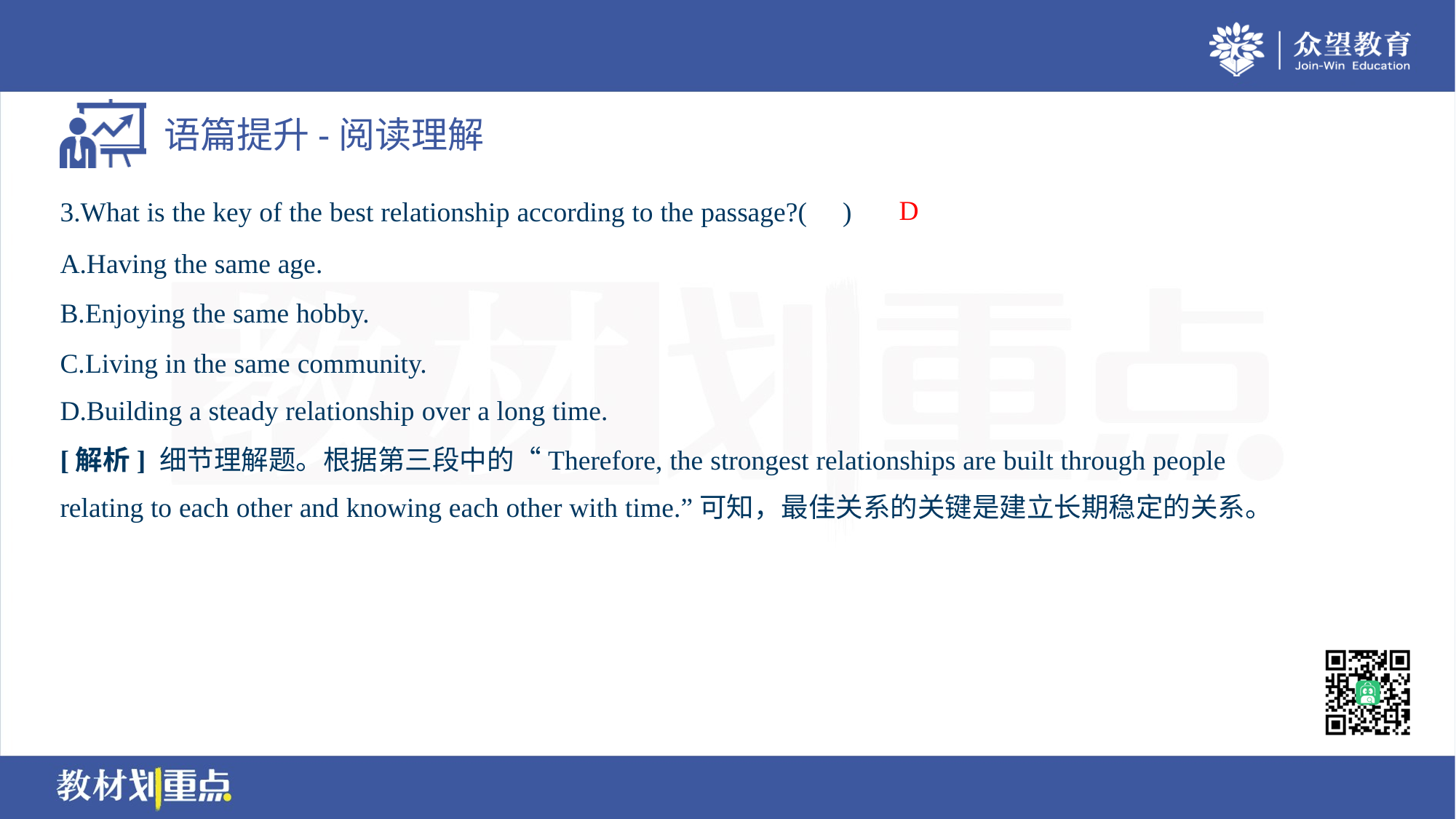

D
3.What is the key of the best relationship according to the passage?(     )
A.Having the same age.
B.Enjoying the same hobby.
C.Living in the same community.
D.Building a steady relationship over a long time.
[解析] 细节理解题。根据第三段中的“Therefore, the strongest relationships are built through people
relating to each other and knowing each other with time.”可知，最佳关系的关键是建立长期稳定的关系。